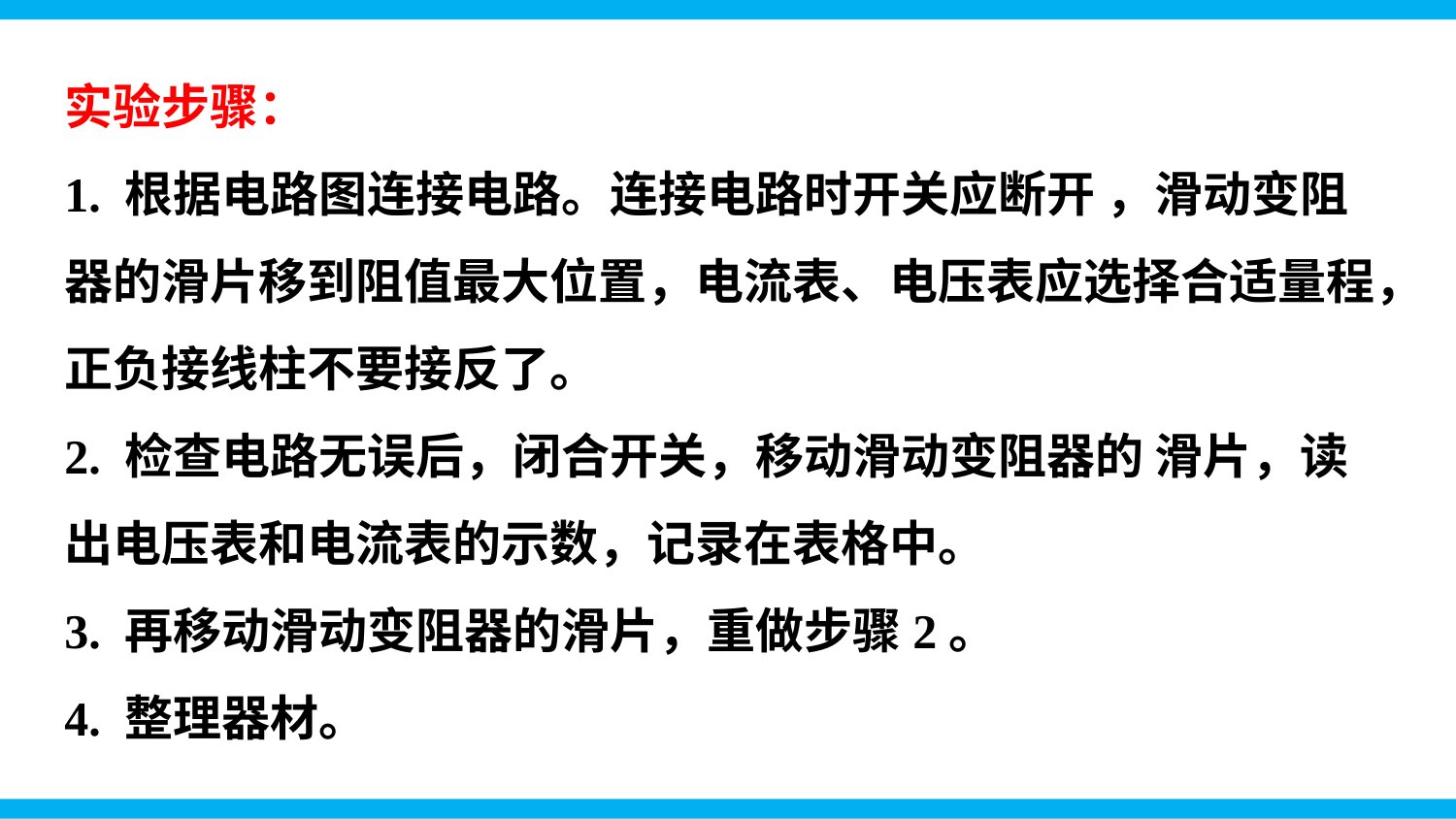

实验步骤：
1. 根据电路图连接电路。连接电路时开关应断开 ，滑动变阻器的滑片移到阻值最大位置，电流表、电压表应选择合适量程，正负接线柱不要接反了。
2. 检查电路无误后，闭合开关，移动滑动变阻器的 滑片，读出电压表和电流表的示数，记录在表格中。
3. 再移动滑动变阻器的滑片，重做步骤2。
4. 整理器材。